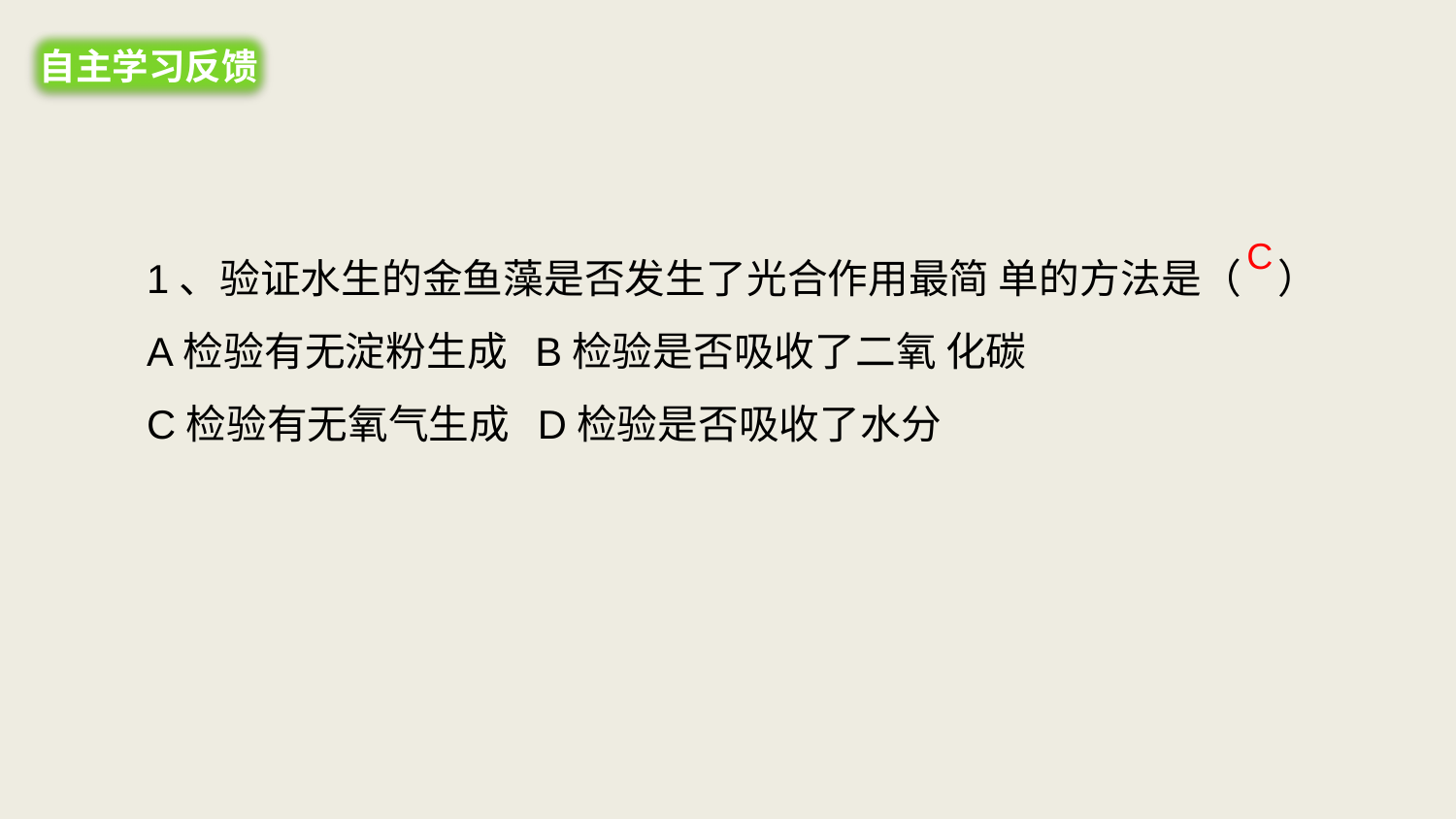

自主学习反馈
1、验证水生的金鱼藻是否发生了光合作用最简 单的方法是（    ）
A检验有无淀粉生成  B检验是否吸收了二氧 化碳
C检验有无氧气生成  D检验是否吸收了水分
C